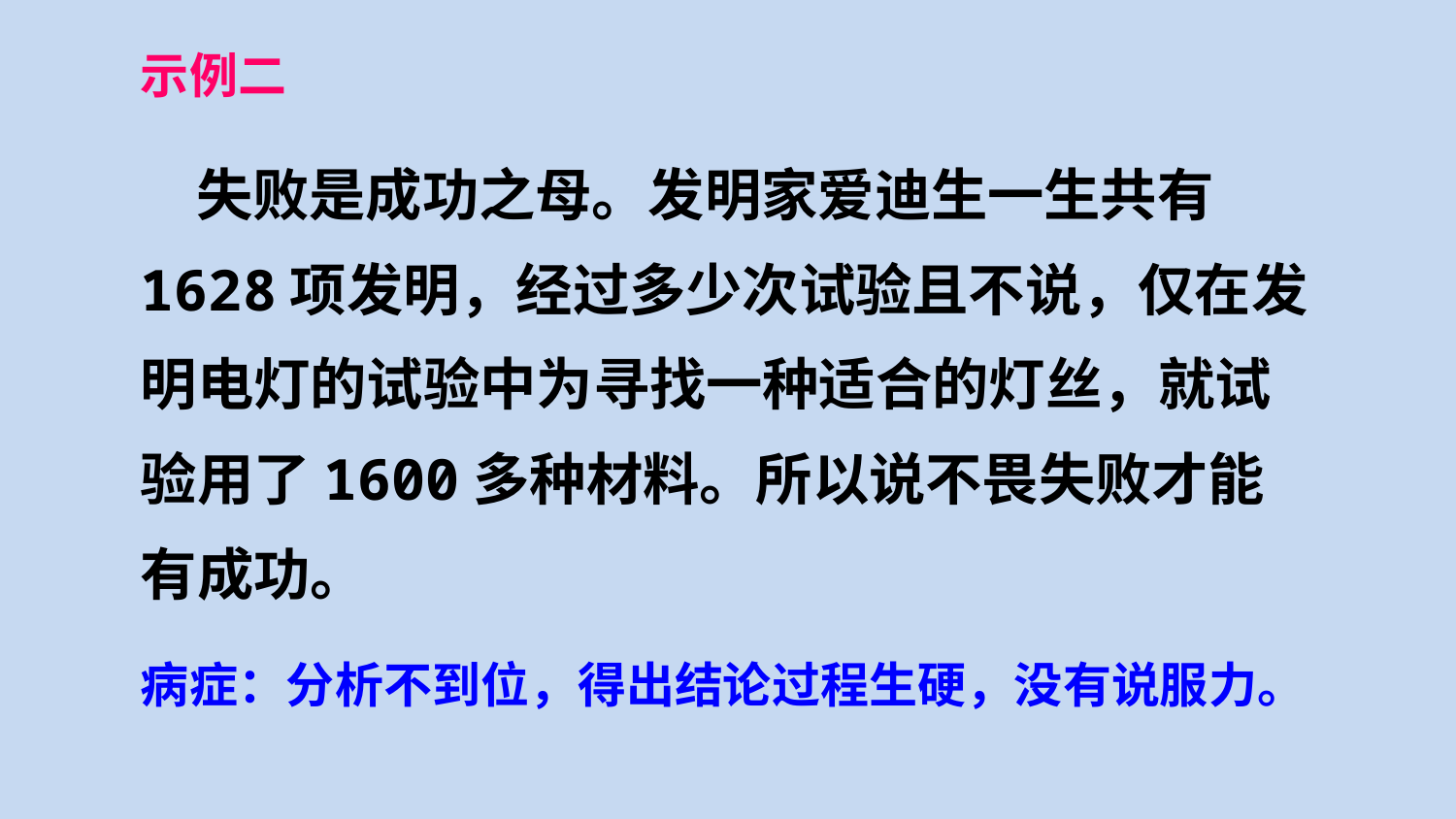

示例二
    失败是成功之母。发明家爱迪生一生共有1628项发明，经过多少次试验且不说，仅在发明电灯的试验中为寻找一种适合的灯丝，就试验用了1600多种材料。所以说不畏失败才能有成功。
病症：分析不到位，得出结论过程生硬，没有说服力。